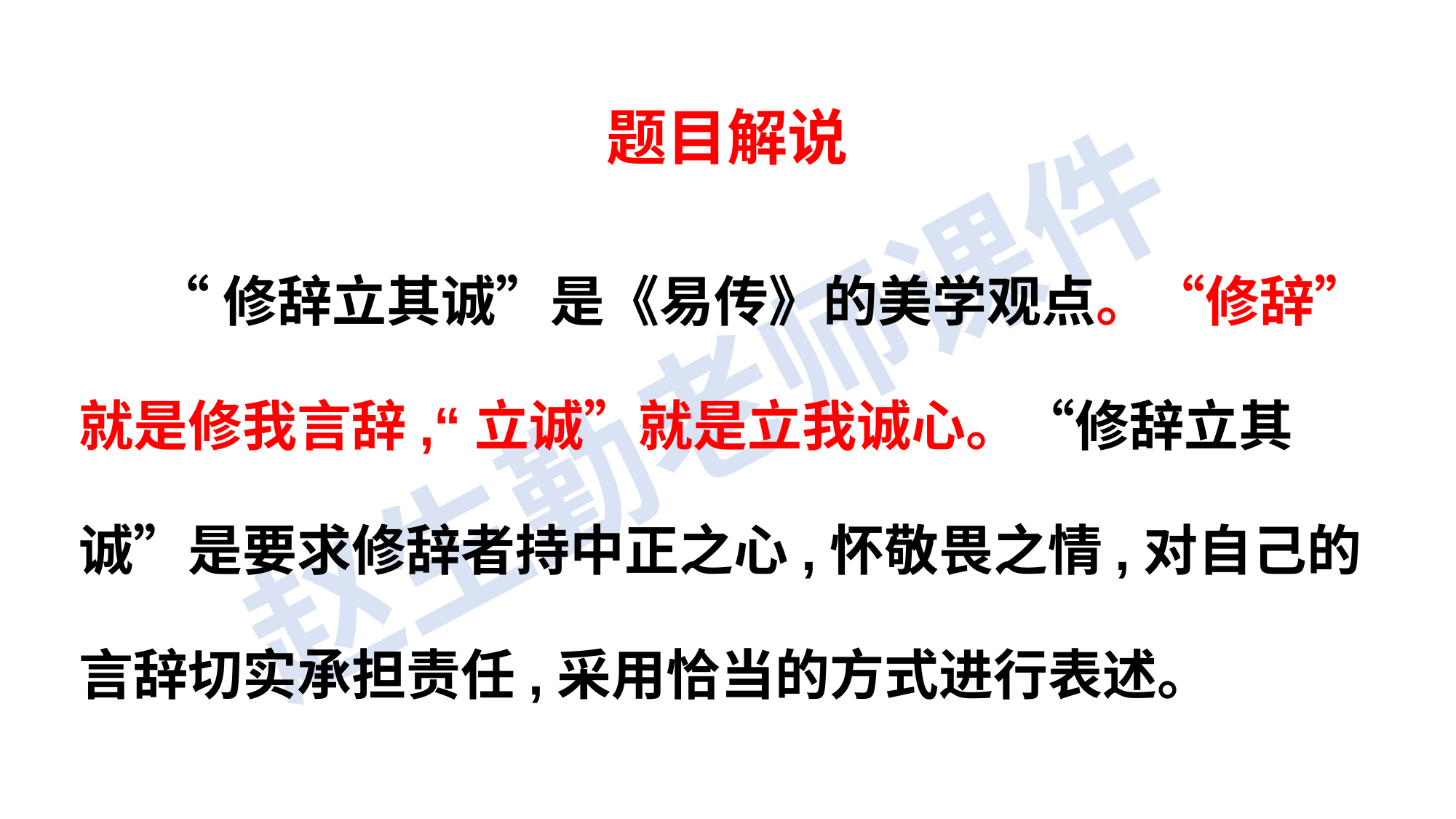

题目解说
    “修辞立其诚”是《易传》的美学观点。“修辞”就是修我言辞,“立诚”就是立我诚心。“修辞立其诚”是要求修辞者持中正之心,怀敬畏之情,对自己的言辞切实承担责任,采用恰当的方式进行表述。